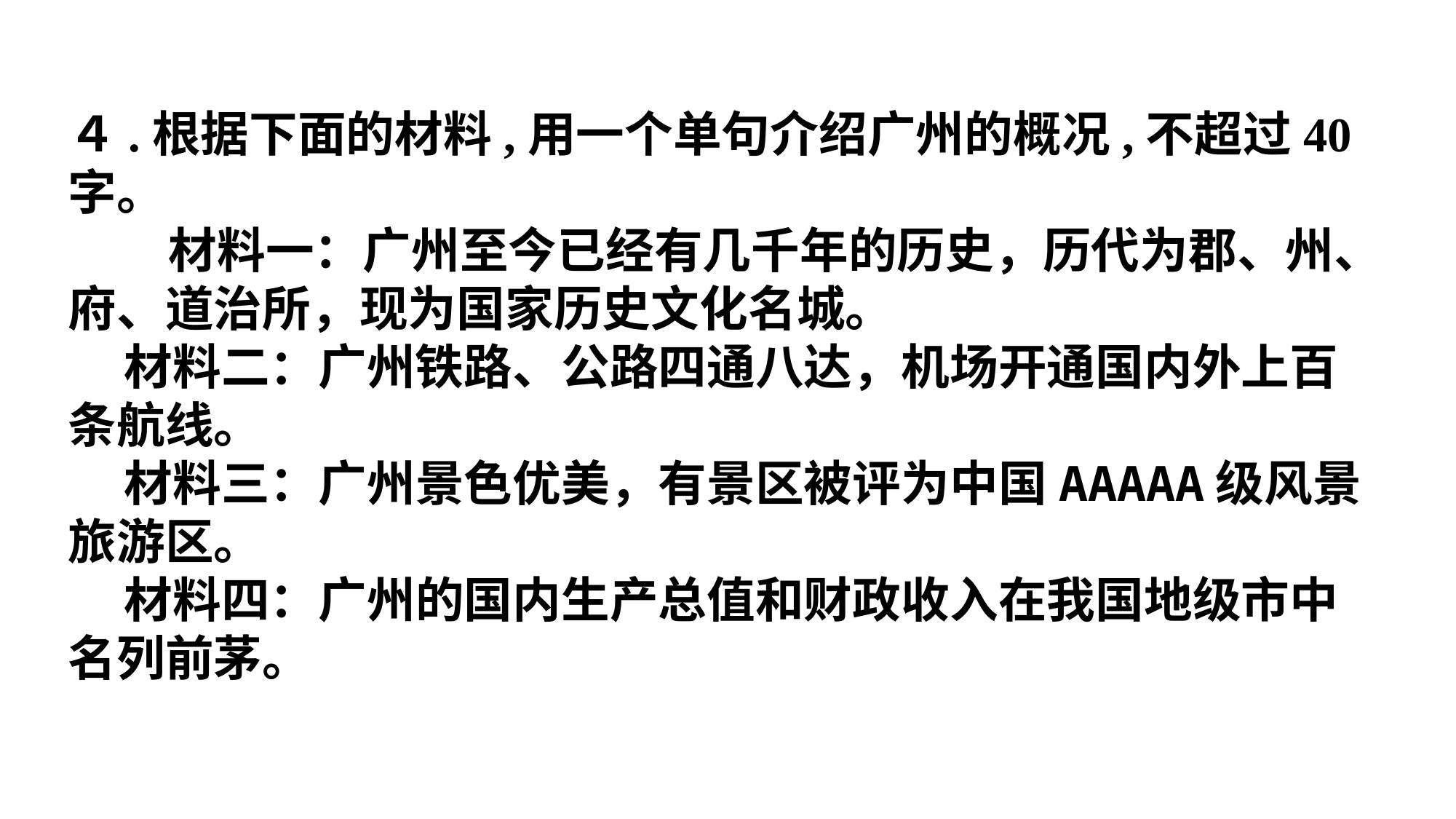

４.根据下面的材料,用一个单句介绍广州的概况,不超过40字。
        材料一：广州至今已经有几千年的历史，历代为郡、州、府、道治所，现为国家历史文化名城。
    材料二：广州铁路、公路四通八达，机场开通国内外上百条航线。
    材料三：广州景色优美，有景区被评为中国AAAAA级风景旅游区。
    材料四：广州的国内生产总值和财政收入在我国地级市中名列前茅。